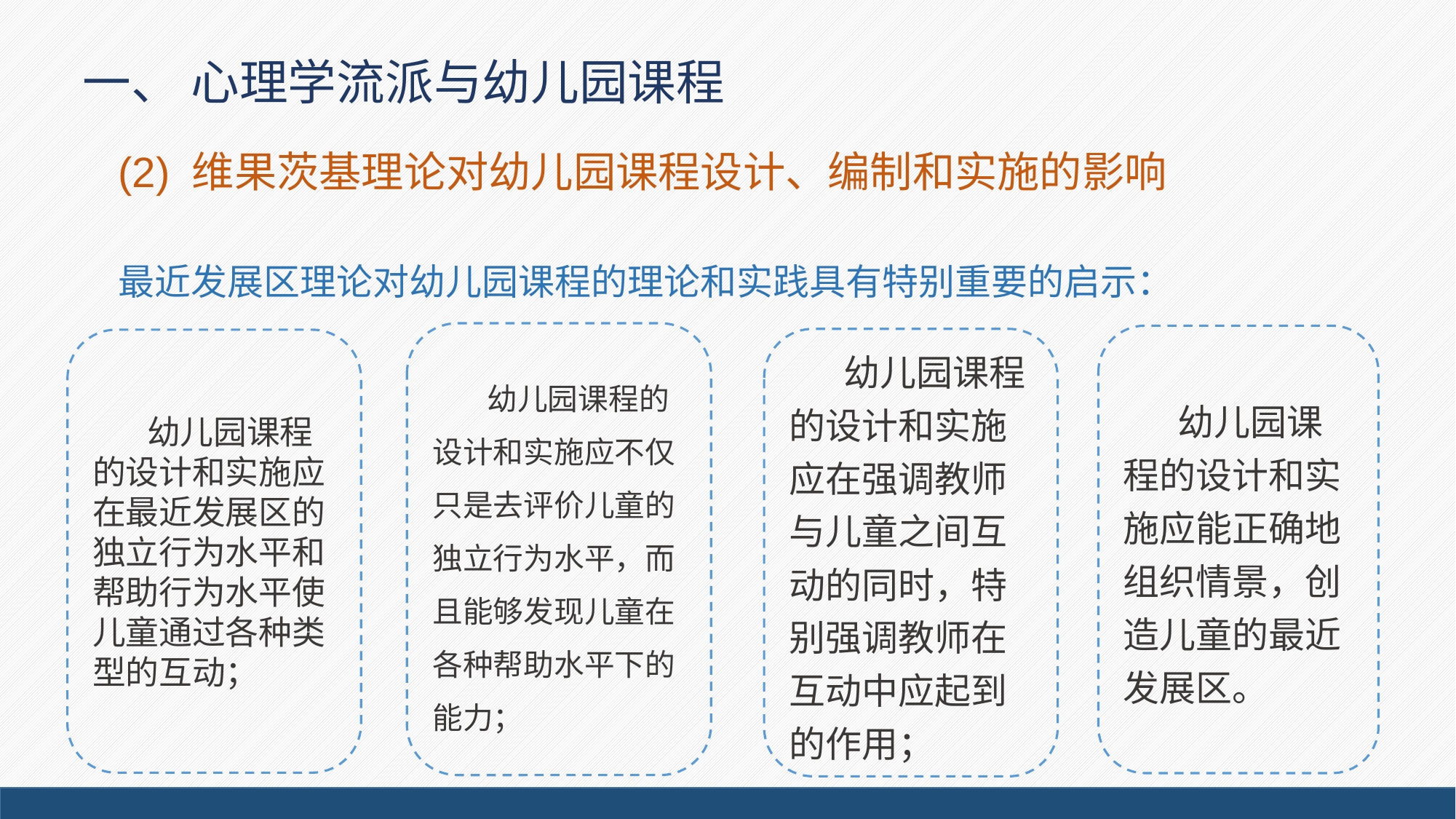

# 一、 心理学流派与幼儿园课程
(2) 维果茨基理论对幼儿园课程设计、编制和实施的影响

最近发展区理论对幼儿园课程的理论和实践具有特别重要的启示：
幼儿园课程的设计和实施应不仅只是去评价儿童的独立行为水平，而且能够发现儿童在各种帮助水平下的能力；
幼儿园课程的设计和实施应能正确地组织情景，创造儿童的最近发展区。
幼儿园课程的设计和实施应在强调教师与儿童之间互动的同时，特别强调教师在互动中应起到的作用；
幼儿园课程的设计和实施应在最近发展区的独立行为水平和帮助行为水平使儿童通过各种类型的互动；